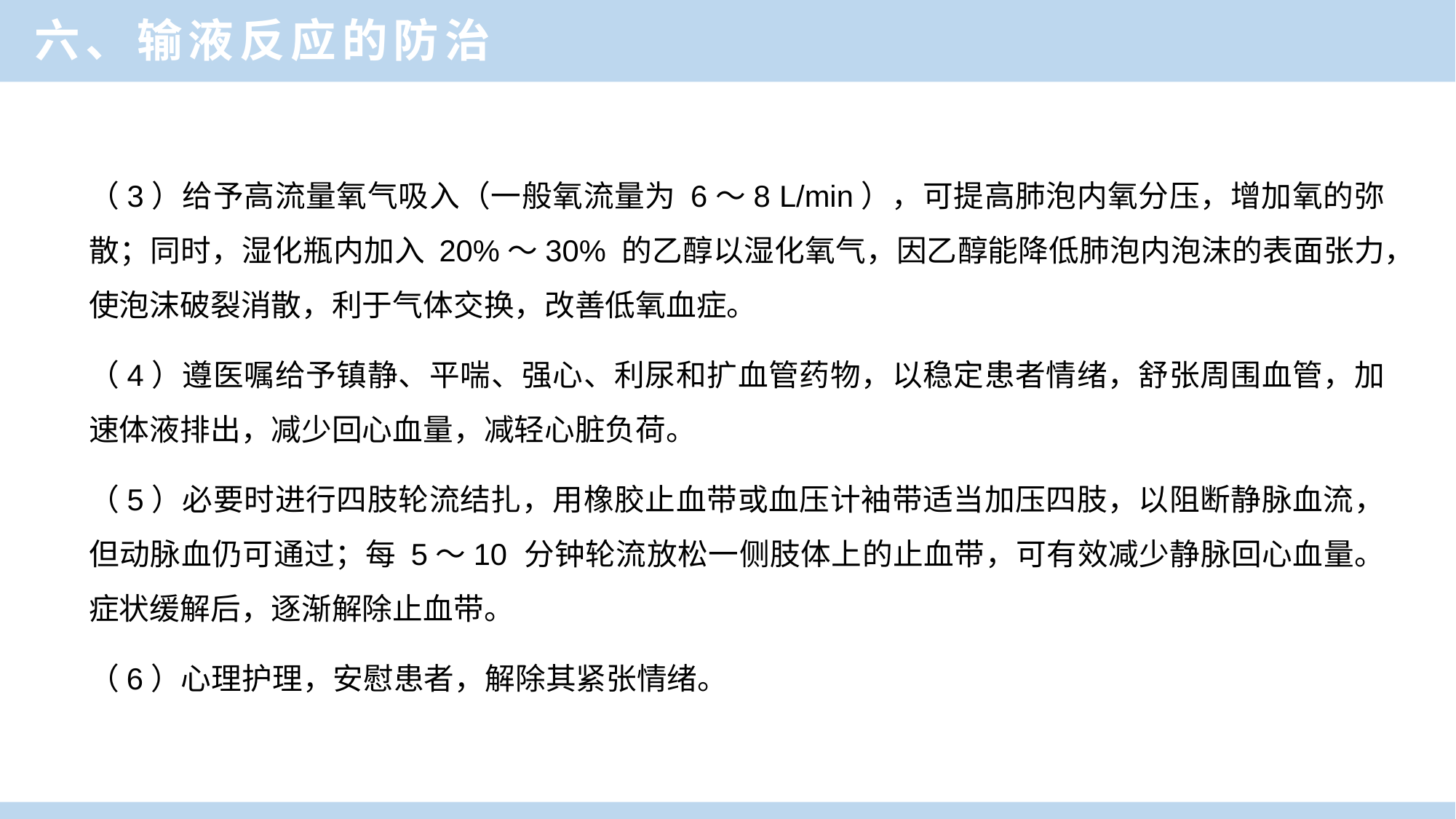

六、输液反应的防治
（3）给予高流量氧气吸入（一般氧流量为 6～8 L/min），可提高肺泡内氧分压，增加氧的弥散；同时，湿化瓶内加入 20%～30% 的乙醇以湿化氧气，因乙醇能降低肺泡内泡沫的表面张力，使泡沫破裂消散，利于气体交换，改善低氧血症。
（4）遵医嘱给予镇静、平喘、强心、利尿和扩血管药物，以稳定患者情绪，舒张周围血管，加速体液排出，减少回心血量，减轻心脏负荷。
（5）必要时进行四肢轮流结扎，用橡胶止血带或血压计袖带适当加压四肢，以阻断静脉血流，但动脉血仍可通过；每 5～10 分钟轮流放松一侧肢体上的止血带，可有效减少静脉回心血量。症状缓解后，逐渐解除止血带。
（6）心理护理，安慰患者，解除其紧张情绪。